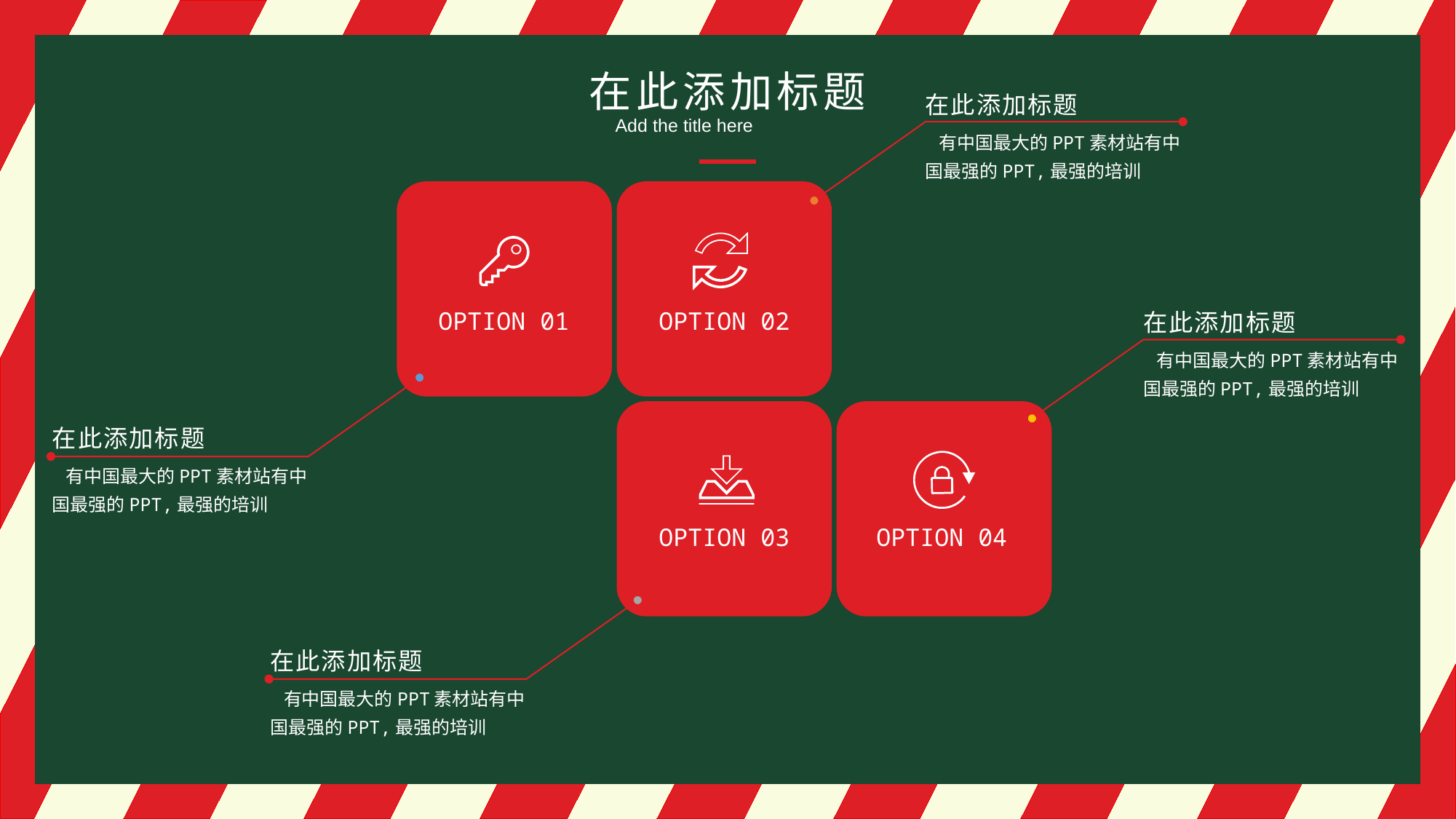

在此添加标题
Add the title here
在此添加标题
 有中国最大的PPT素材站有中国最强的PPT,最强的培训

OPTION 01
OPTION 02
在此添加标题
 有中国最大的PPT素材站有中国最强的PPT,最强的培训

在此添加标题
 有中国最大的PPT素材站有中国最强的PPT,最强的培训

OPTION 03
OPTION 04

在此添加标题
 有中国最大的PPT素材站有中国最强的PPT,最强的培训